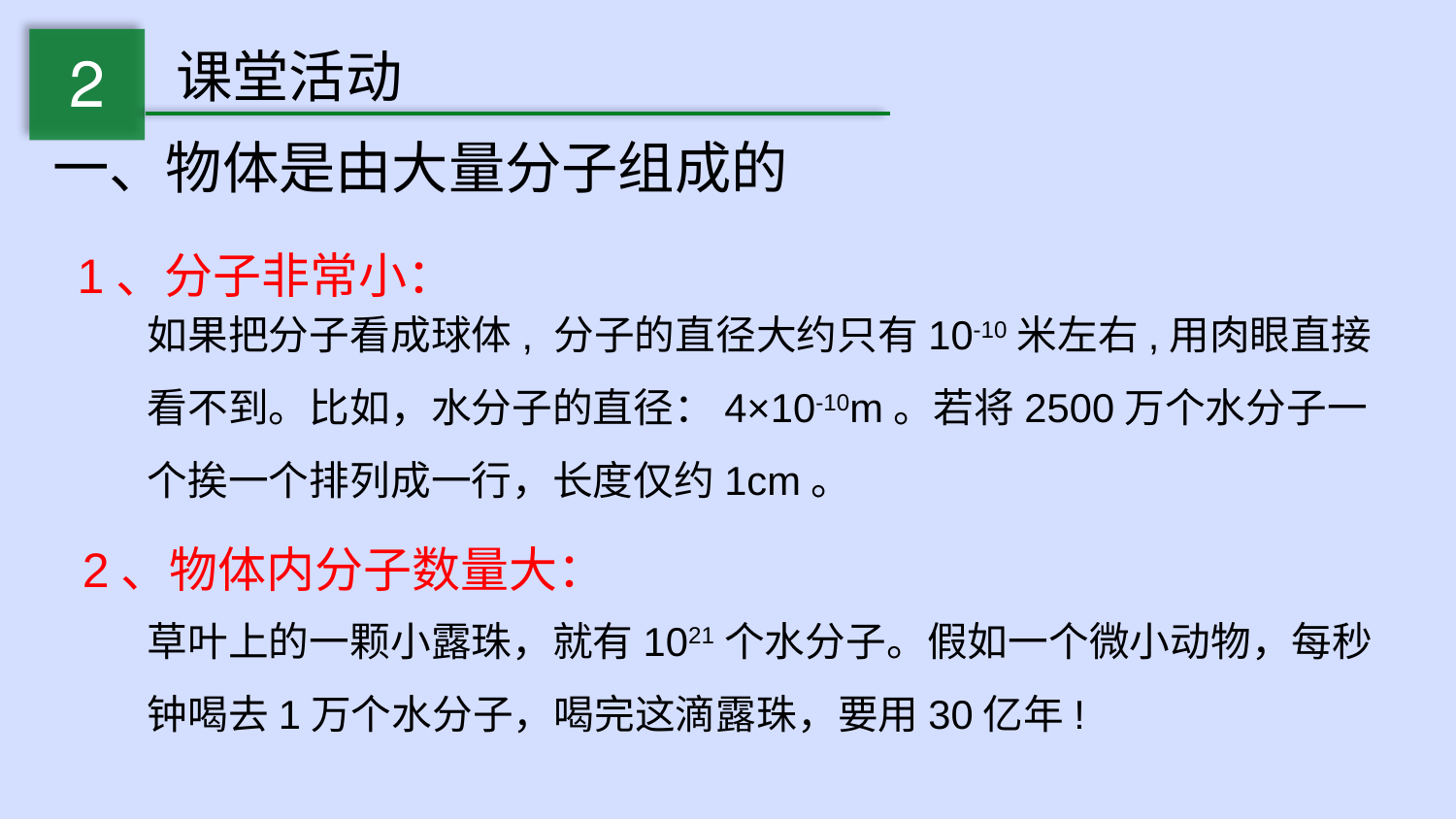

课堂活动
2
一、物体是由大量分子组成的
1、分子非常小：
如果把分子看成球体, 分子的直径大约只有10-10米左右,用肉眼直接看不到。比如，水分子的直径：4×10-10m。若将2500万个水分子一个挨一个排列成一行，长度仅约1cm。
2、物体内分子数量大：
草叶上的一颗小露珠，就有1021个水分子。假如一个微小动物，每秒钟喝去1万个水分子，喝完这滴露珠，要用30亿年!